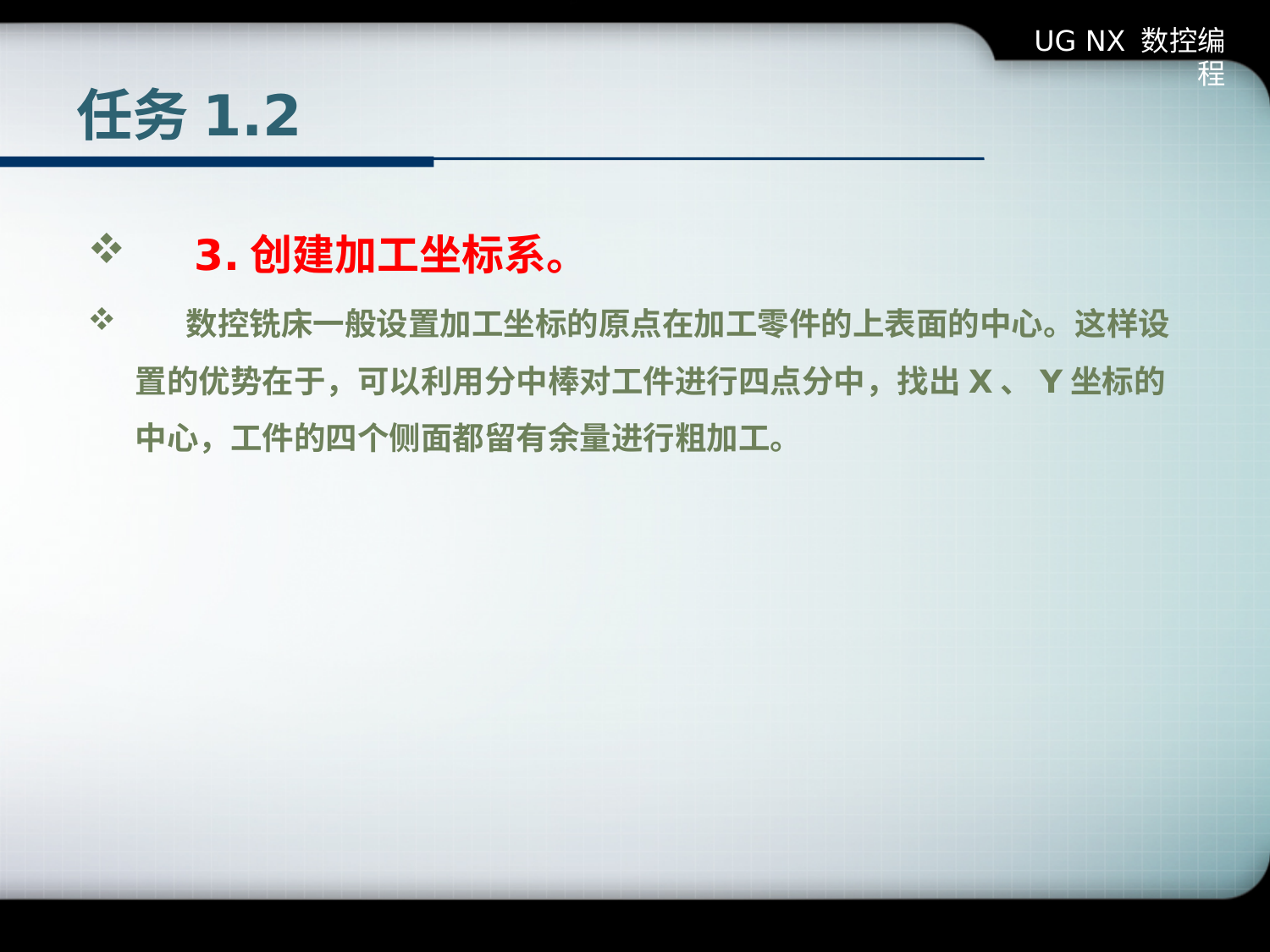

UG NX 数控编程
# 任务1.2
    3.创建加工坐标系。
      数控铣床一般设置加工坐标的原点在加工零件的上表面的中心。这样设置的优势在于，可以利用分中棒对工件进行四点分中，找出X、Y坐标的中心，工件的四个侧面都留有余量进行粗加工。